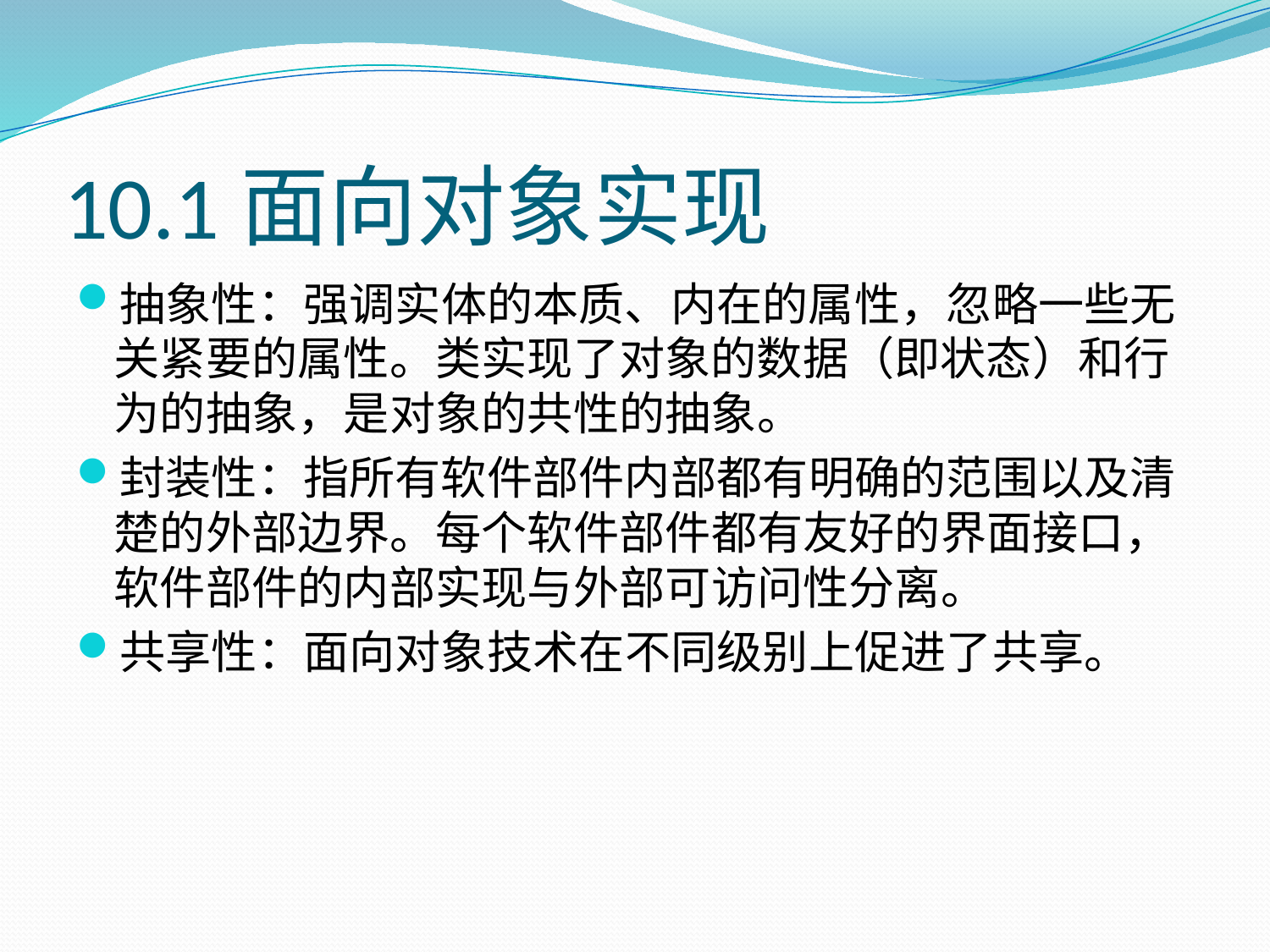

# 10.1面向对象实现
抽象性：强调实体的本质、内在的属性，忽略一些无关紧要的属性。类实现了对象的数据（即状态）和行为的抽象，是对象的共性的抽象。
封装性：指所有软件部件内部都有明确的范围以及清楚的外部边界。每个软件部件都有友好的界面接口，软件部件的内部实现与外部可访问性分离。
共享性：面向对象技术在不同级别上促进了共享。